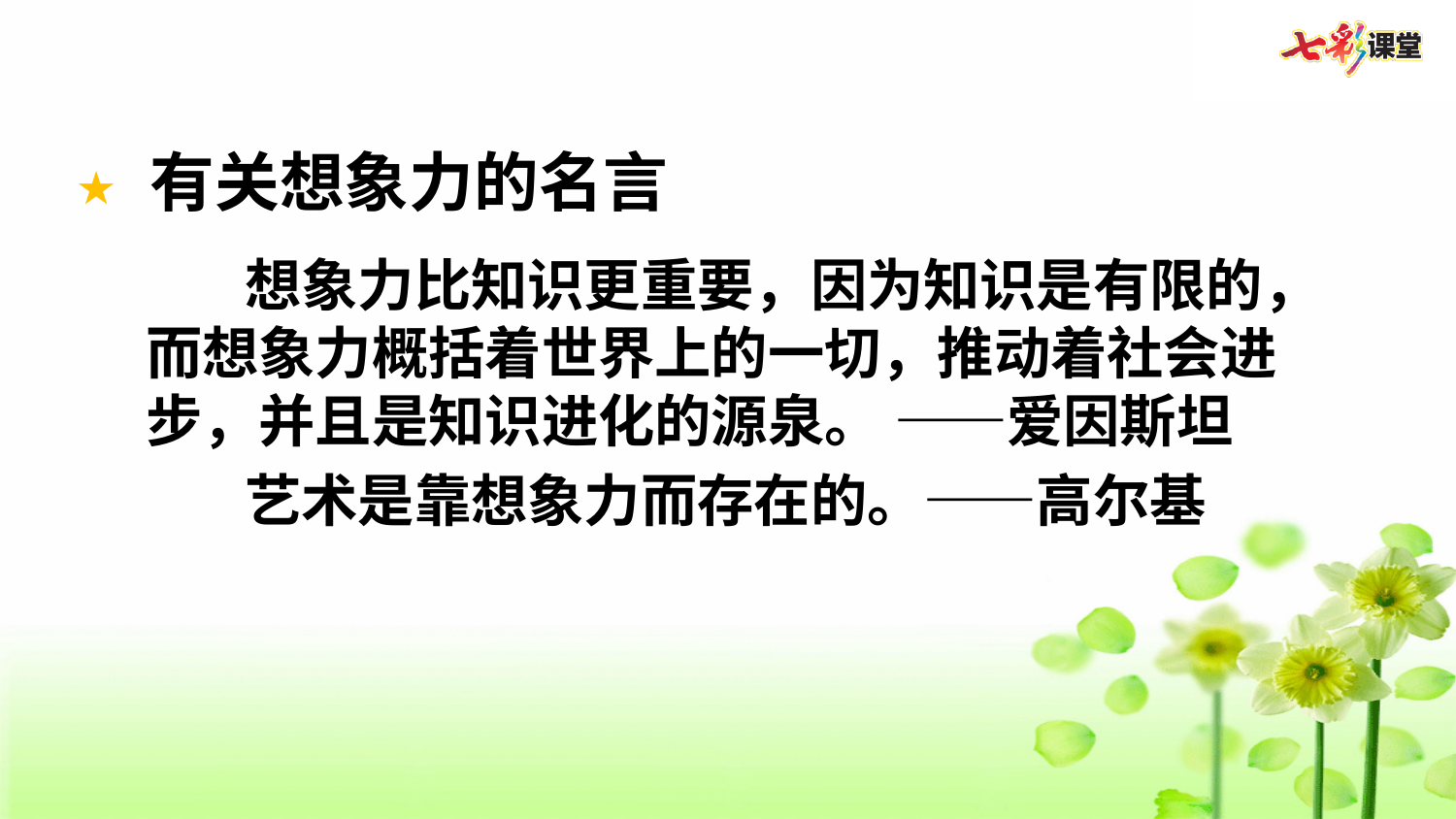

有关想象力的名言
想象力比知识更重要，因为知识是有限的，而想象力概括着世界上的一切，推动着社会进步，并且是知识进化的源泉。 ——爱因斯坦
艺术是靠想象力而存在的。——高尔基